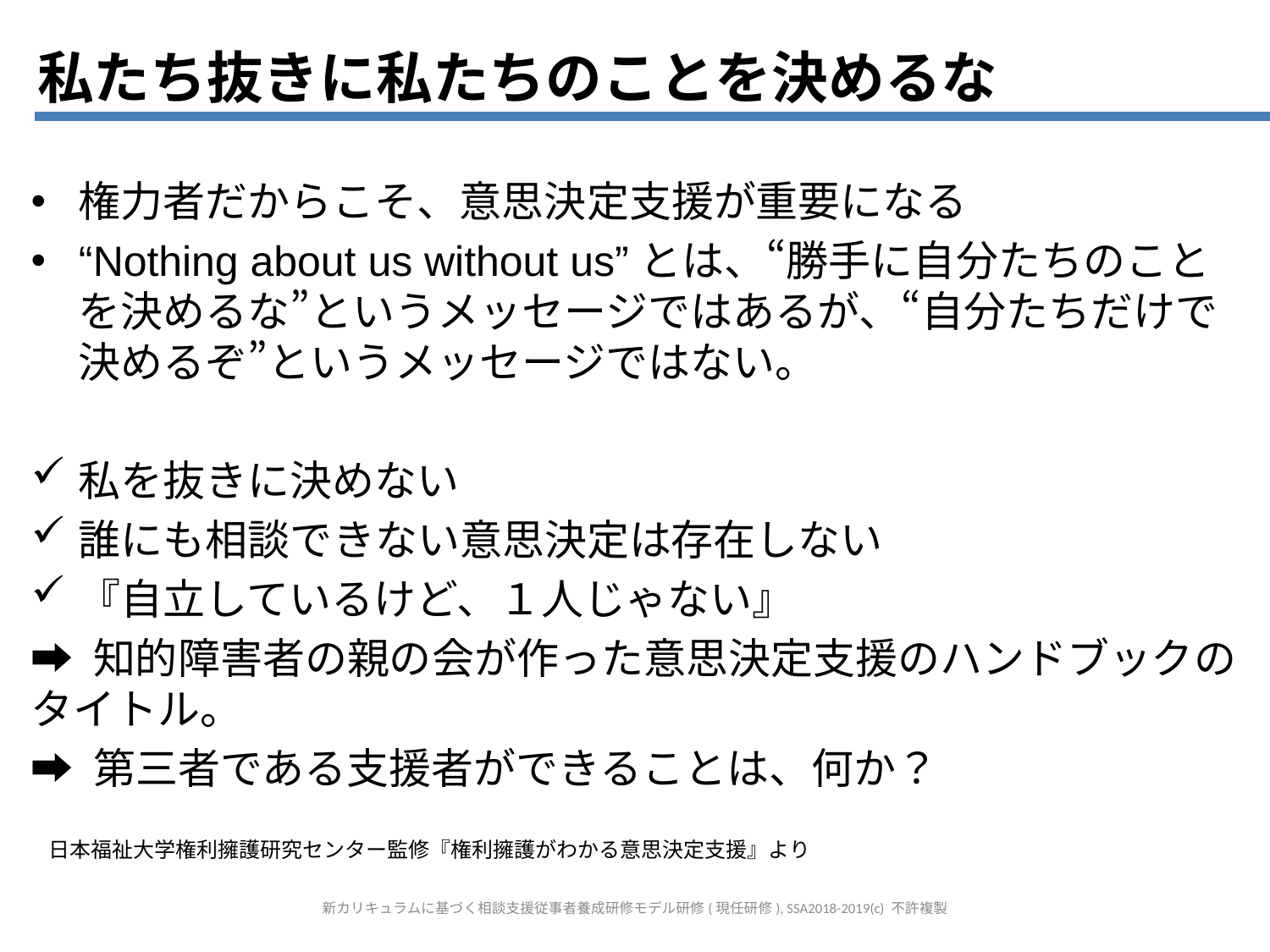

私たち抜きに私たちのことを決めるな
権力者だからこそ、意思決定支援が重要になる
“Nothing about us without us”とは、“勝手に自分たちのことを決めるな”というメッセージではあるが、“自分たちだけで決めるぞ”というメッセージではない。

私を抜きに決めない
誰にも相談できない意思決定は存在しない
『自立しているけど、１人じゃない』
➡ 知的障害者の親の会が作った意思決定支援のハンドブックのタイトル。
➡ 第三者である支援者ができることは、何か？
日本福祉大学権利擁護研究センター監修『権利擁護がわかる意思決定支援』より
新カリキュラムに基づく相談支援従事者養成研修モデル研修(現任研修), SSA2018-2019(c) 不許複製